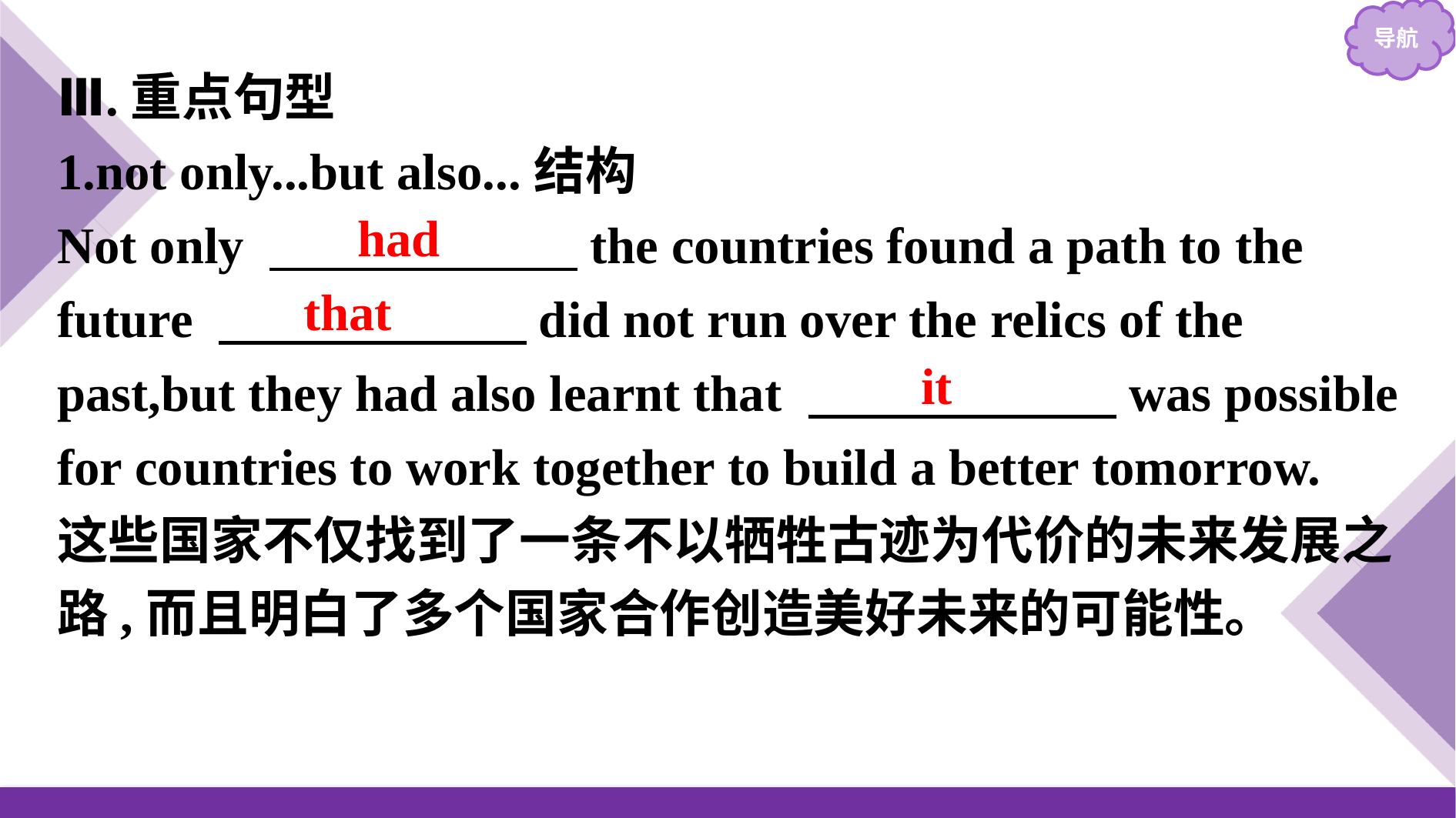

Ⅲ.重点句型
1.not only...but also...结构
Not only 　　　　　　the countries found a path to the future 　　　　　　did not run over the relics of the past,but they had also learnt that 　　　　　　was possible for countries to work together to build a better tomorrow.
这些国家不仅找到了一条不以牺牲古迹为代价的未来发展之路,而且明白了多个国家合作创造美好未来的可能性。
had
that
it